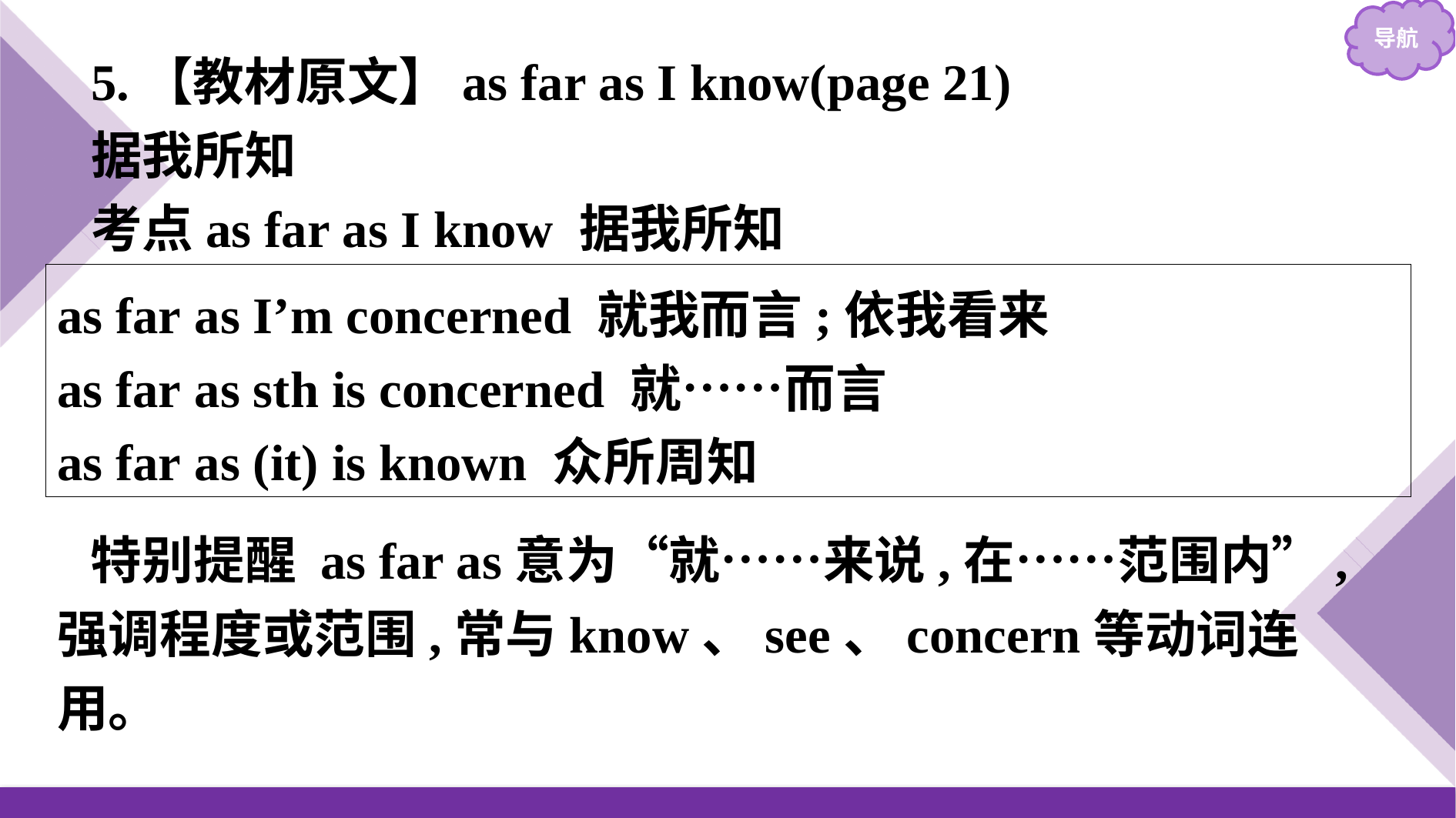

5.【教材原文】as far as I know(page 21)
据我所知
考点as far as I know 据我所知
as far as I’m concerned 就我而言;依我看来
as far as sth is concerned 就……而言
as far as (it) is known 众所周知
特别提醒 as far as意为“就……来说,在……范围内”,强调程度或范围,常与know、see、concern等动词连用。